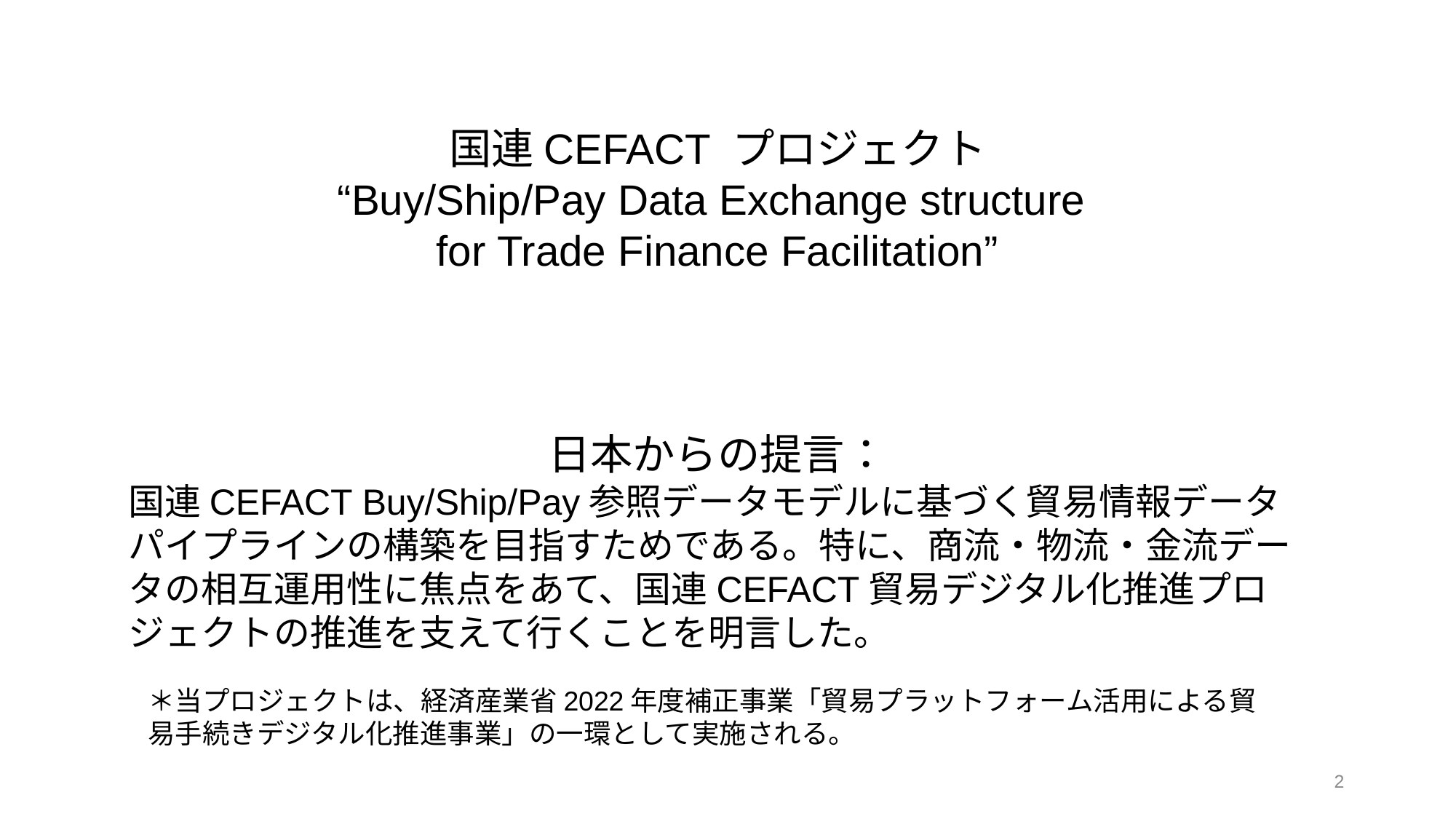

国連CEFACT プロジェクト
“Buy/Ship/Pay Data Exchange structure
for Trade Finance Facilitation”

日本からの提言：
国連CEFACT Buy/Ship/Pay参照データモデルに基づく貿易情報データパイプラインの構築を目指すためである。特に、商流・物流・金流データの相互運用性に焦点をあて、国連CEFACT貿易デジタル化推進プロジェクトの推進を支えて行くことを明言した。
＊当プロジェクトは、経済産業省2022年度補正事業「貿易プラットフォーム活用による貿易手続きデジタル化推進事業」の一環として実施される。
2